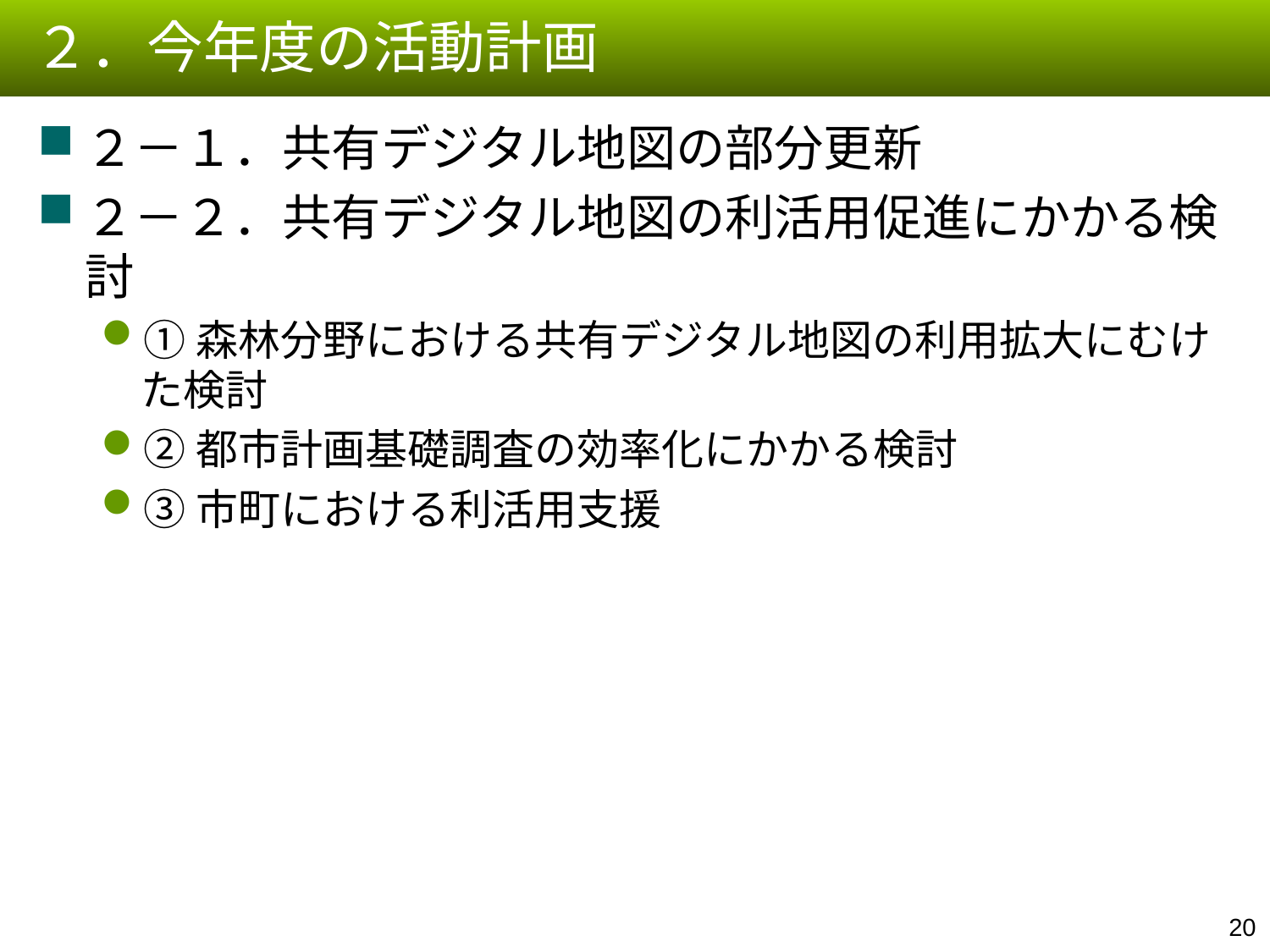

２．今年度の活動計画
２－１．共有デジタル地図の部分更新
２－２．共有デジタル地図の利活用促進にかかる検討
①森林分野における共有デジタル地図の利用拡大にむけた検討
②都市計画基礎調査の効率化にかかる検討
③市町における利活用支援

20